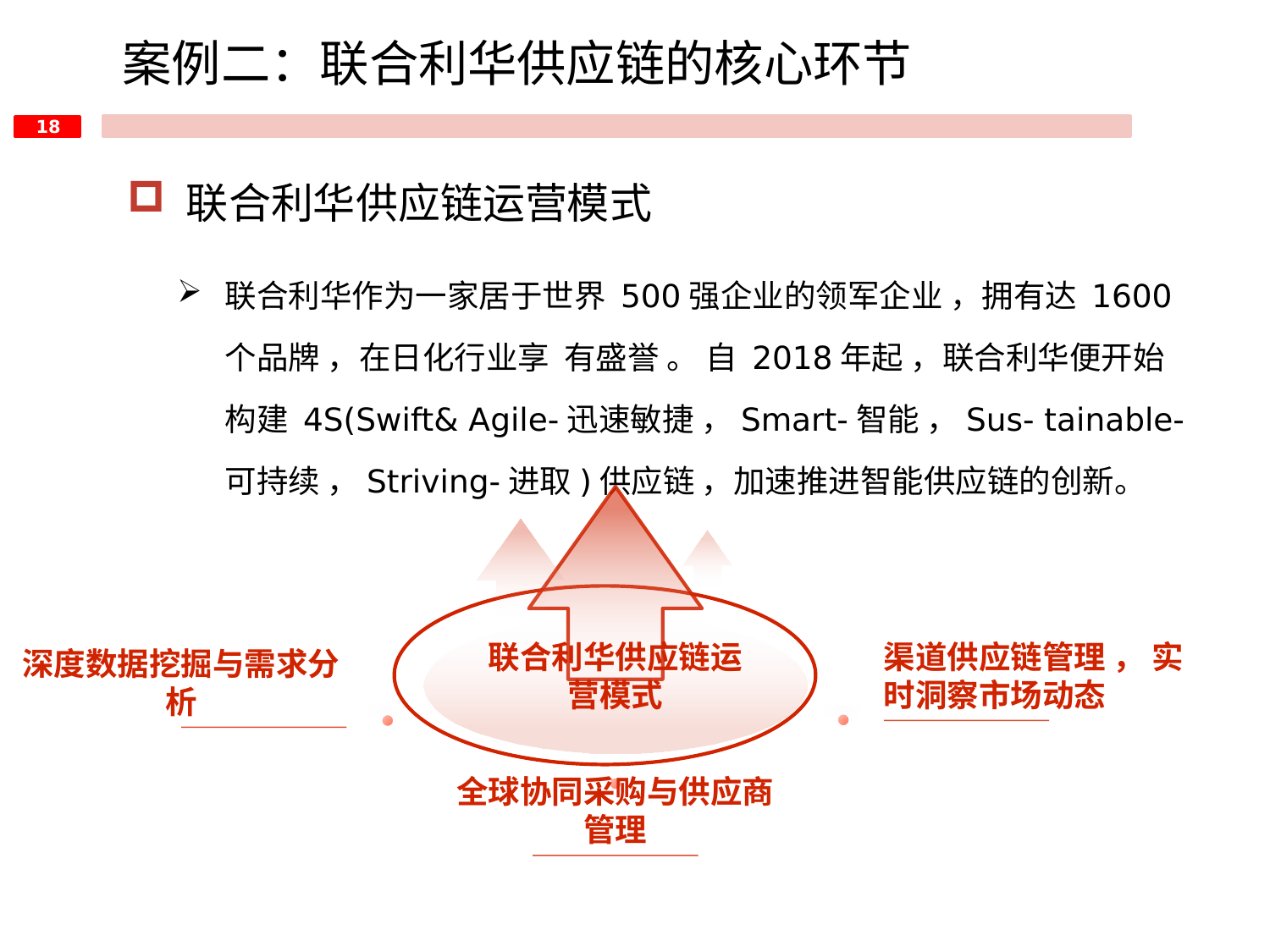

案例二：联合利华供应链的核心环节
18
 联合利华供应链运营模式
联合利华作为一家居于世界 500强企业的领军企业 ，拥有达 1600个品牌 ，在日化行业享  有盛誉 。 自 2018年起 ，联合利华便开始构建 4S(Swift& Agile-迅速敏捷 ，Smart-智能 ，Sus- tainable-可持续 ，Striving-进取)供应链 ，加速推进智能供应链的创新。

联合利华供应链运营模式
渠道供应链管理 ， 实时洞察市场动态
深度数据挖掘与需求分析

全球协同采购与供应商管理